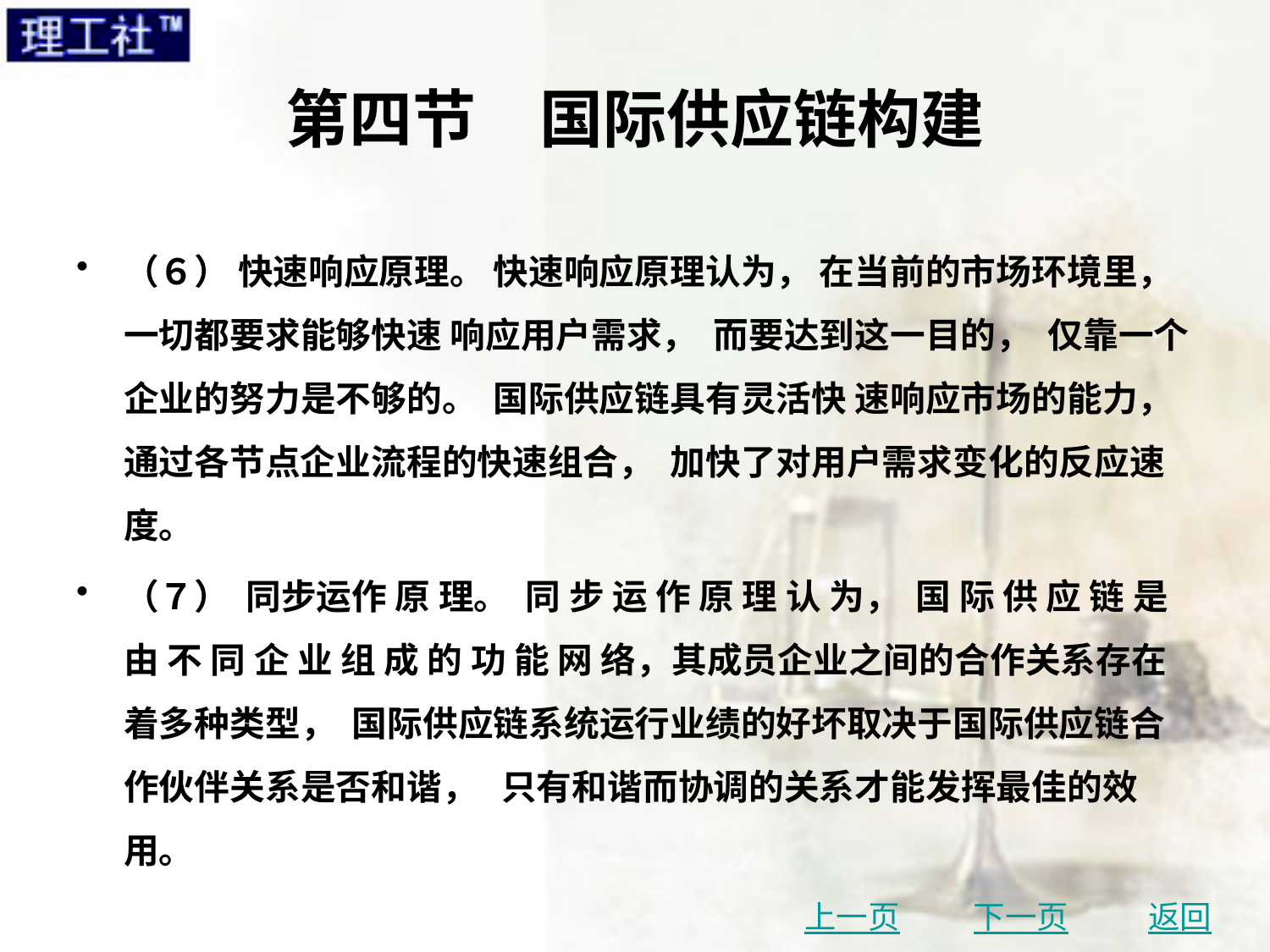

# 第四节　国际供应链构建
（６） 快速响应原理。 快速响应原理认为， 在当前的市场环境里，  一切都要求能够快速 响应用户需求，  而要达到这一目的，  仅靠一个企业的努力是不够的。  国际供应链具有灵活快 速响应市场的能力，  通过各节点企业流程的快速组合，  加快了对用户需求变化的反应速度。
（７）  同步运作 原 理。  同 步 运 作 原 理 认 为，  国 际 供 应 链 是 由 不 同 企 业 组 成 的 功 能 网 络，其成员企业之间的合作关系存在着多种类型，  国际供应链系统运行业绩的好坏取决于国际供应链合作伙伴关系是否和谐，   只有和谐而协调的关系才能发挥最佳的效用。

上一页
下一页
返回